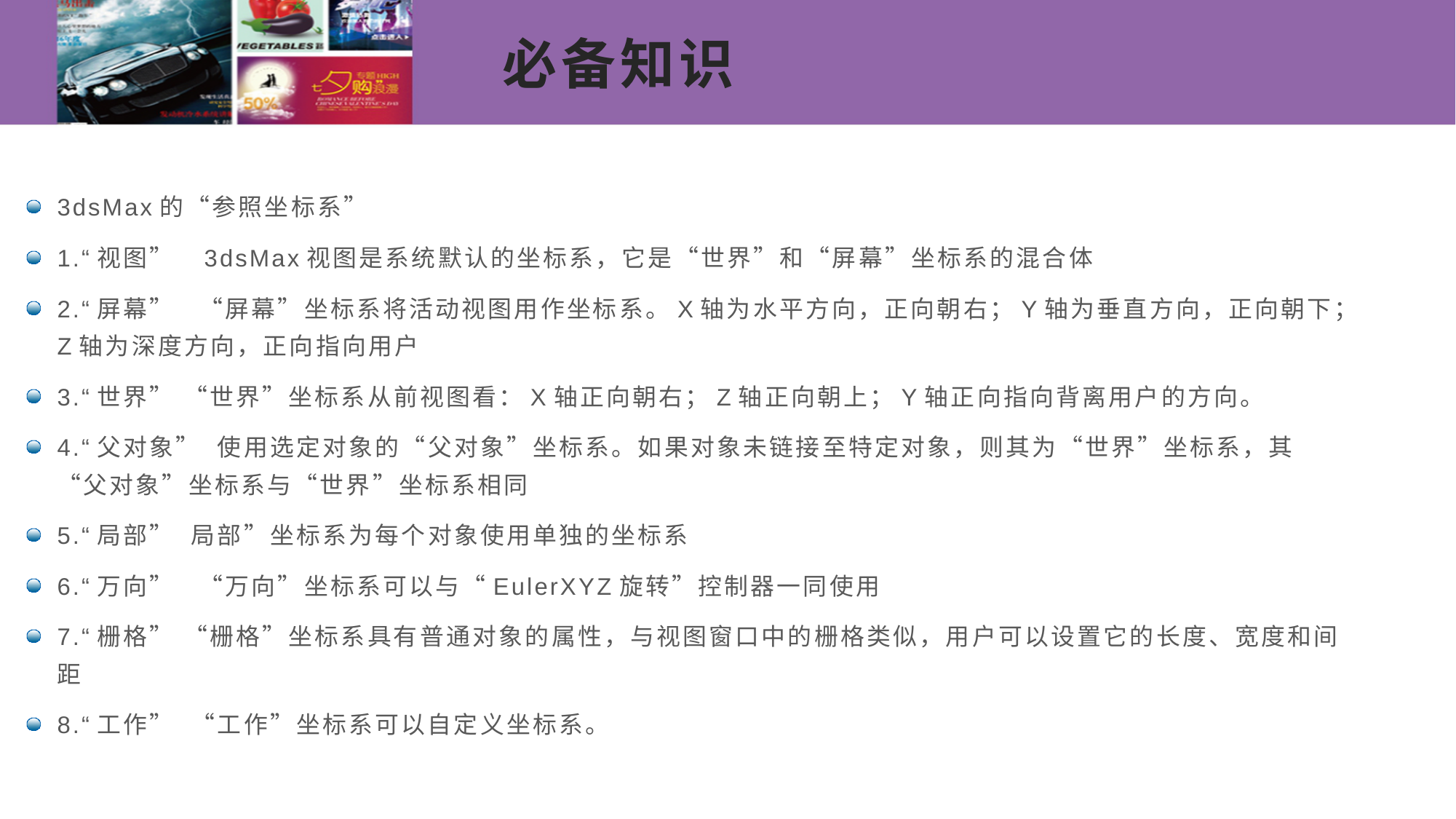

# 必备知识
3dsMax的“参照坐标系”
1.“视图”   3dsMax视图是系统默认的坐标系，它是“世界”和“屏幕”坐标系的混合体
2.“屏幕”   “屏幕”坐标系将活动视图用作坐标系。X轴为水平方向，正向朝右；Y轴为垂直方向，正向朝下；Z轴为深度方向，正向指向用户
3.“世界” “世界”坐标系从前视图看：X轴正向朝右；Z轴正向朝上；Y轴正向指向背离用户的方向。
4.“父对象”  使用选定对象的“父对象”坐标系。如果对象未链接至特定对象，则其为“世界”坐标系，其“父对象”坐标系与“世界”坐标系相同
5.“局部”  局部”坐标系为每个对象使用单独的坐标系
6.“万向”   “万向”坐标系可以与“EulerXYZ旋转”控制器一同使用
7.“栅格” “栅格”坐标系具有普通对象的属性，与视图窗口中的栅格类似，用户可以设置它的长度、宽度和间距
8.“工作”  “工作”坐标系可以自定义坐标系。